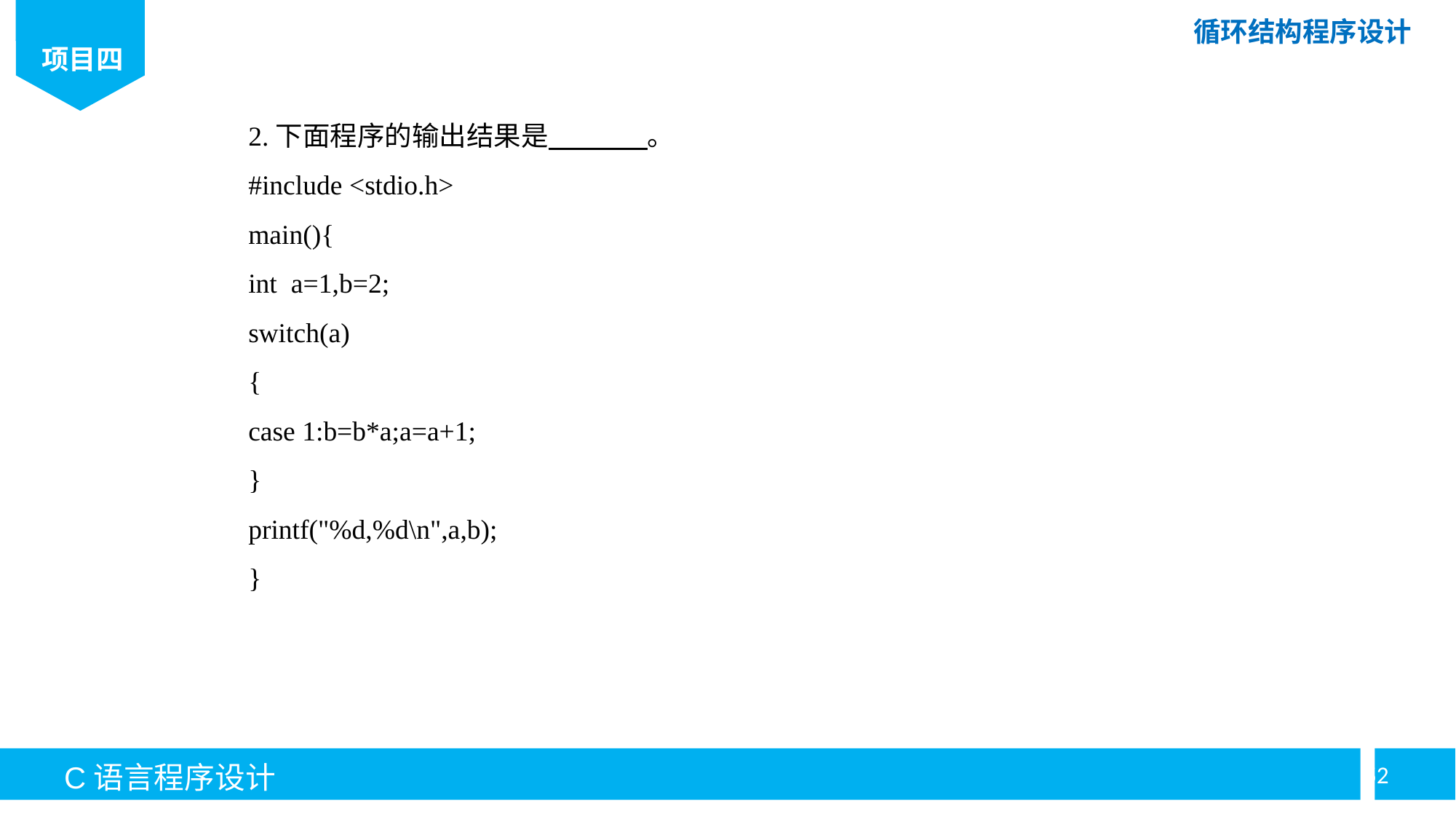

2.下面程序的输出结果是                。
#include <stdio.h>
main(){
int  a=1,b=2;
switch(a)
{
case 1:b=b*a;a=a+1;
}
printf("%d,%d\n",a,b);
}